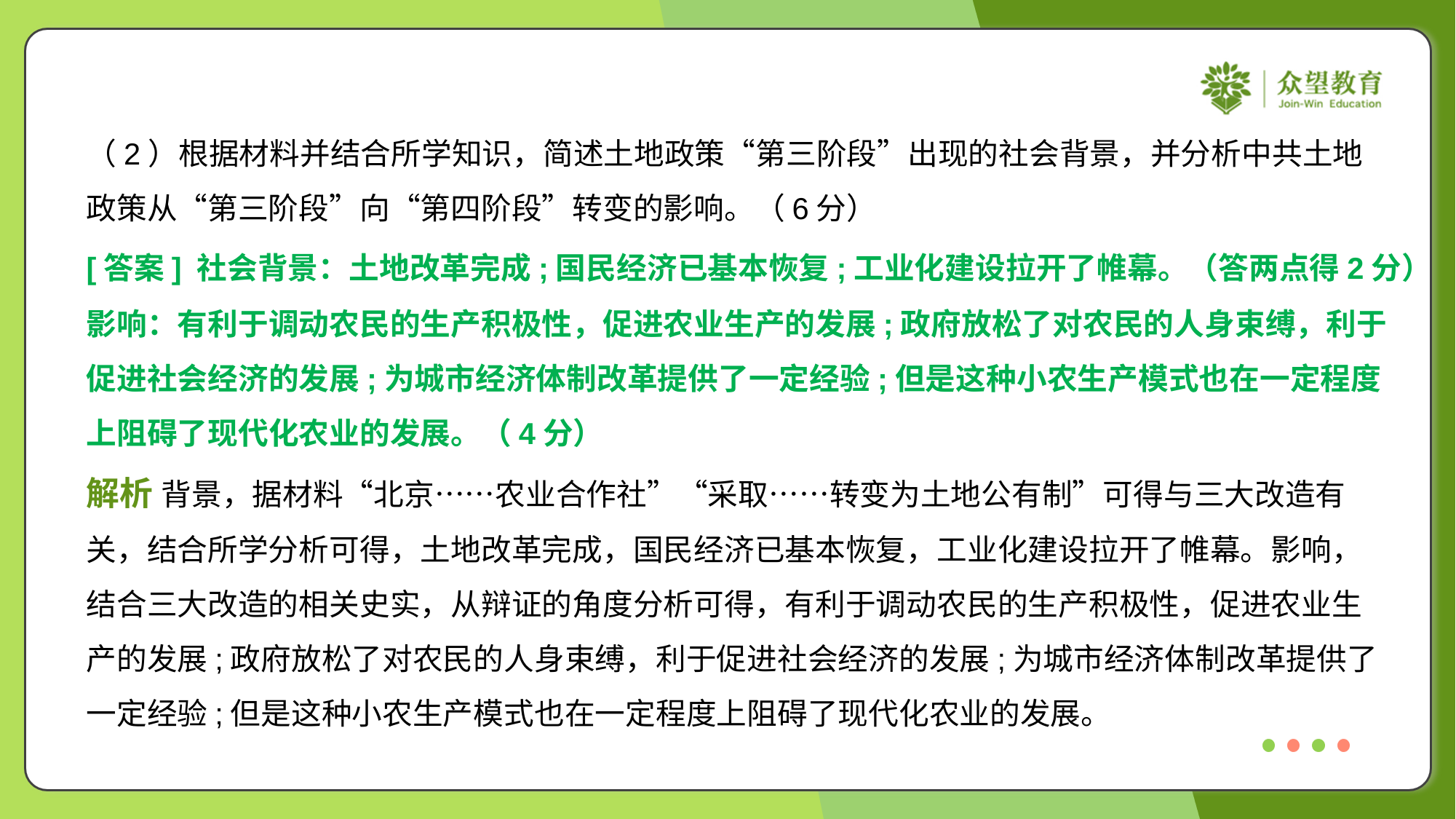

（2）根据材料并结合所学知识，简述土地政策“第三阶段”出现的社会背景，并分析中共土地
政策从“第三阶段”向“第四阶段”转变的影响。（6分）
[答案] 社会背景：土地改革完成;国民经济已基本恢复;工业化建设拉开了帷幕。（答两点得2分）
影响：有利于调动农民的生产积极性，促进农业生产的发展;政府放松了对农民的人身束缚，利于
促进社会经济的发展;为城市经济体制改革提供了一定经验;但是这种小农生产模式也在一定程度
上阻碍了现代化农业的发展。（4分）
解析 背景，据材料“北京……农业合作社”“采取……转变为土地公有制”可得与三大改造有
关，结合所学分析可得，土地改革完成，国民经济已基本恢复，工业化建设拉开了帷幕。影响，
结合三大改造的相关史实，从辩证的角度分析可得，有利于调动农民的生产积极性，促进农业生
产的发展;政府放松了对农民的人身束缚，利于促进社会经济的发展;为城市经济体制改革提供了
一定经验;但是这种小农生产模式也在一定程度上阻碍了现代化农业的发展。